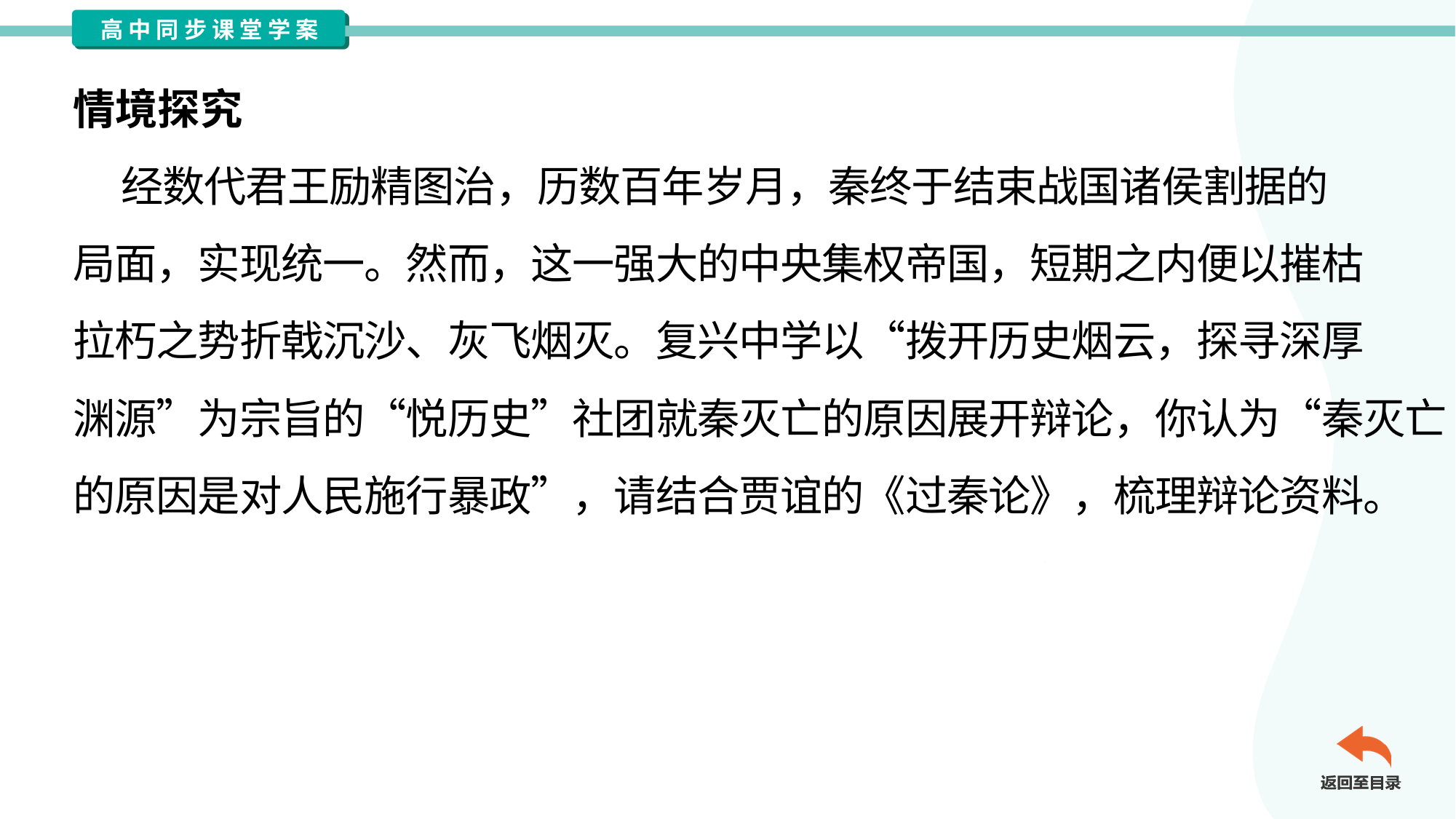

情境探究
    经数代君王励精图治，历数百年岁月，秦终于结束战国诸侯割据的
局面，实现统一。然而，这一强大的中央集权帝国，短期之内便以摧枯
拉朽之势折戟沉沙、灰飞烟灭。复兴中学以“拨开历史烟云，探寻深厚
渊源”为宗旨的“悦历史”社团就秦灭亡的原因展开辩论，你认为“秦灭亡
的原因是对人民施行暴政”，请结合贾谊的《过秦论》，梳理辩论资料。